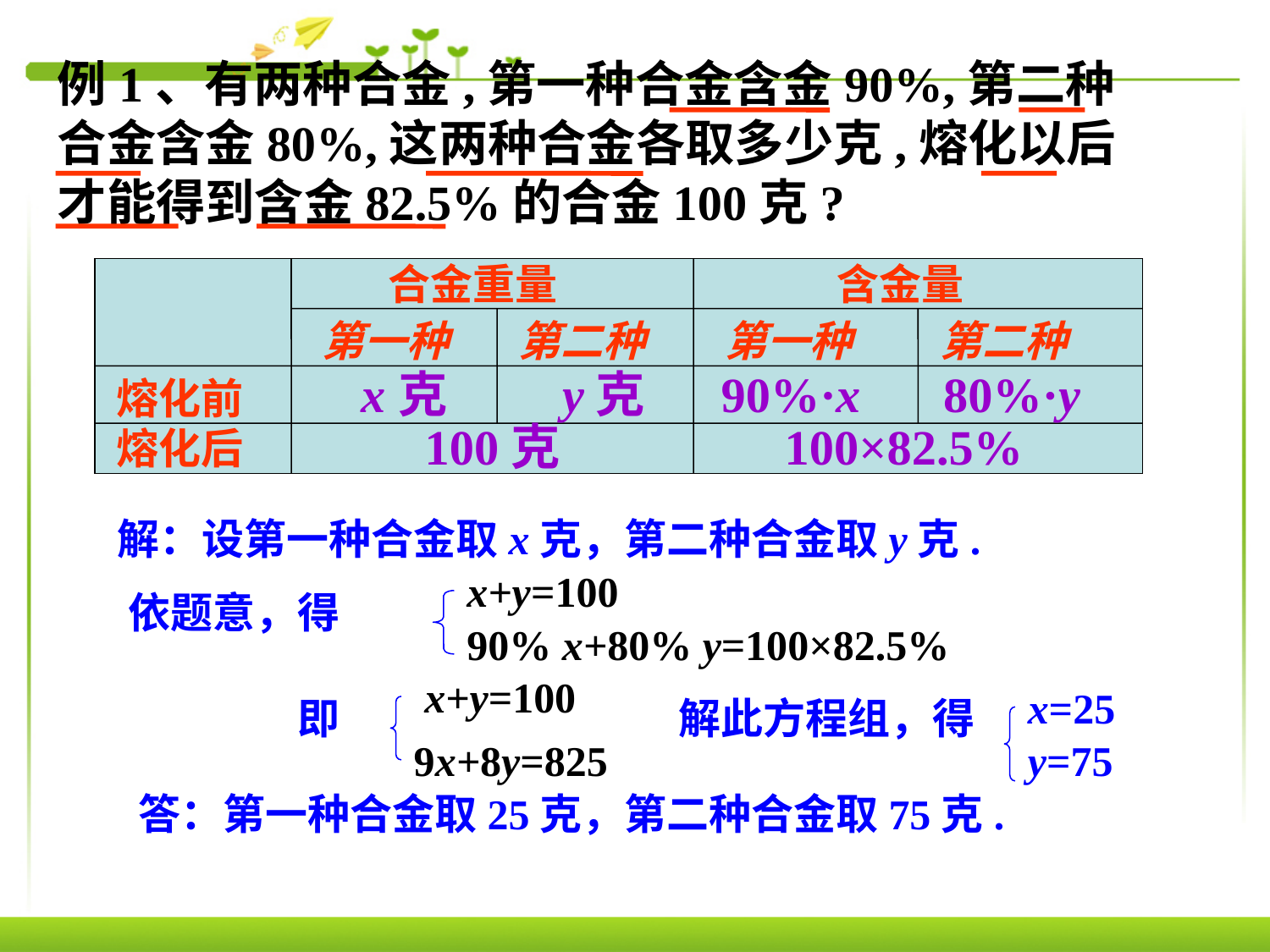

例1、有两种合金,第一种合金含金90%,第二种合金含金80%,这两种合金各取多少克,熔化以后才能得到含金82.5%的合金100克?

合金重量
含金量

第一种
第二种
第一种
第二种
熔化前
熔化后
x克
y克
90%·x
80%·y
100克
100×82.5%
解：设第一种合金取x克，第二种合金取y克.
x+y=100
依题意，得

90% x+80% y=100×82.5%
x+y=100
x=25
即
解此方程组，得

9x+8y=825
y=75
答：第一种合金取25克，第二种合金取75克.